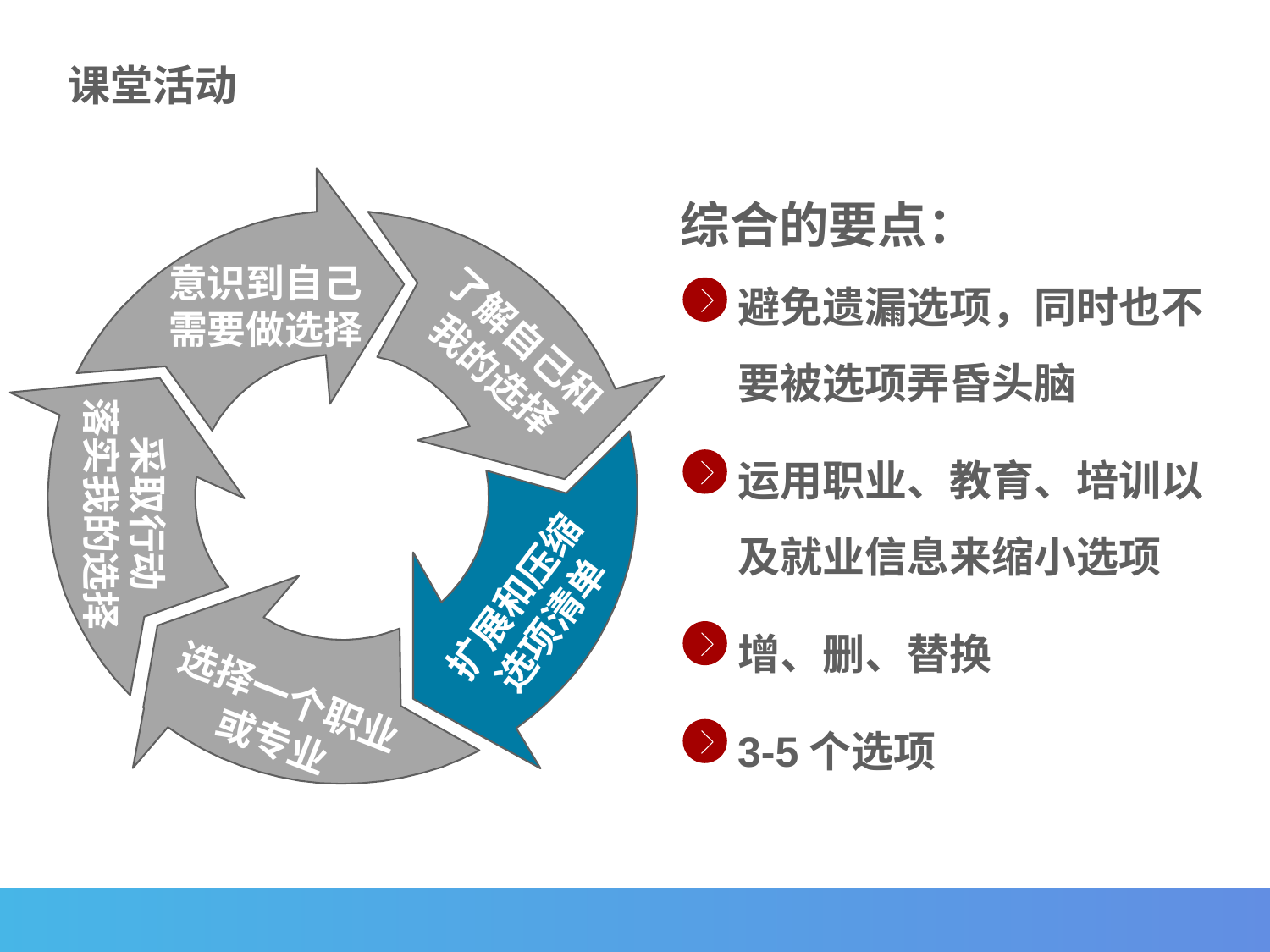

课堂活动
综合的要点：

意识到自己
需要做选择
了解自己和
我的选择
采取行动
落实我的选择
扩展和压缩
选项清单
选择一个职业
或专业
避免遗漏选项，同时也不要被选项弄昏头脑
运用职业、教育、培训以及就业信息来缩小选项
增、删、替换
3-5个选项